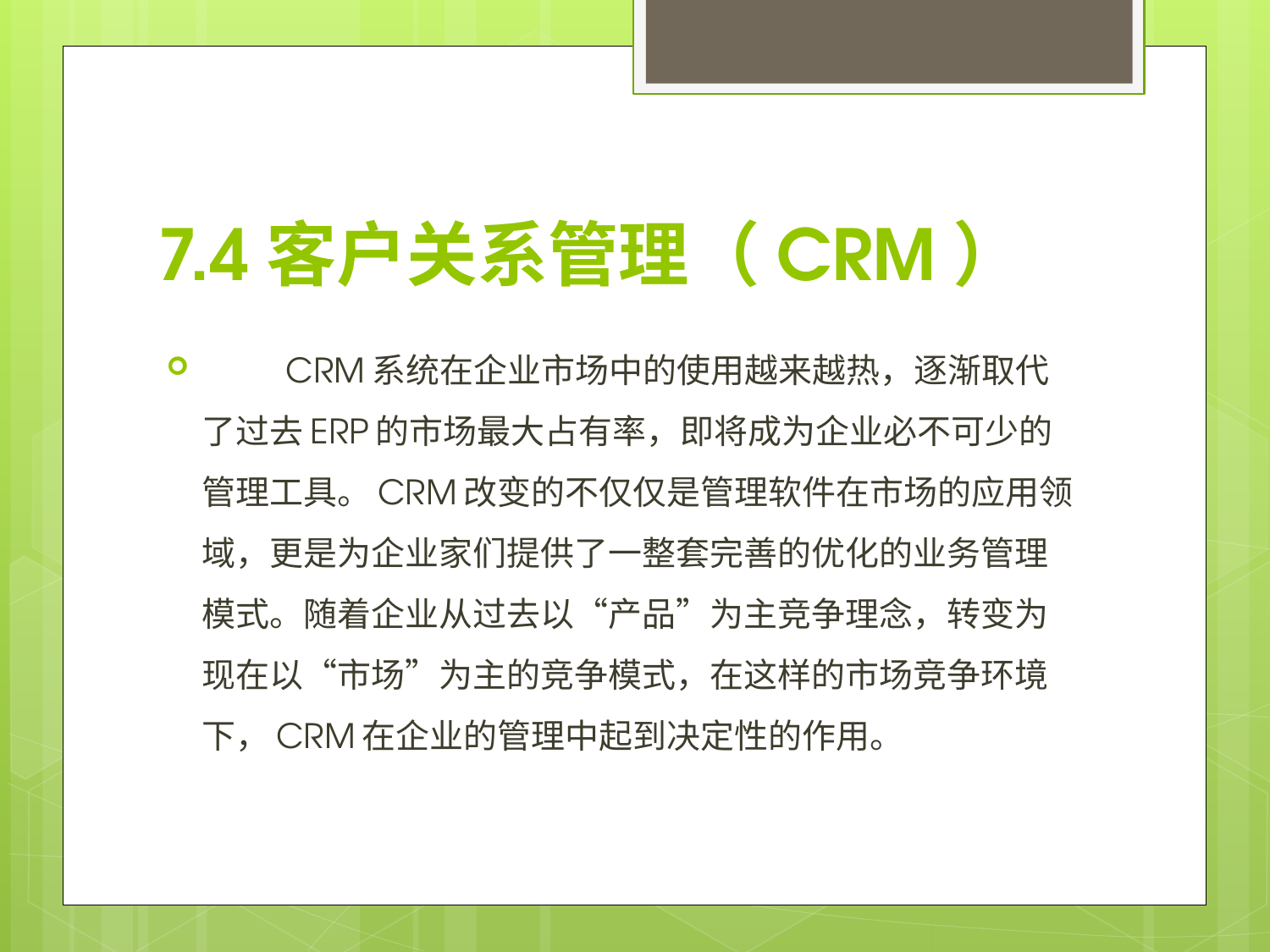

# 7.4客户关系管理（CRM）
         CRM系统在企业市场中的使用越来越热，逐渐取代了过去ERP的市场最大占有率，即将成为企业必不可少的管理工具。CRM改变的不仅仅是管理软件在市场的应用领域，更是为企业家们提供了一整套完善的优化的业务管理模式。随着企业从过去以“产品”为主竞争理念，转变为现在以“市场”为主的竞争模式，在这样的市场竞争环境下，CRM在企业的管理中起到决定性的作用。